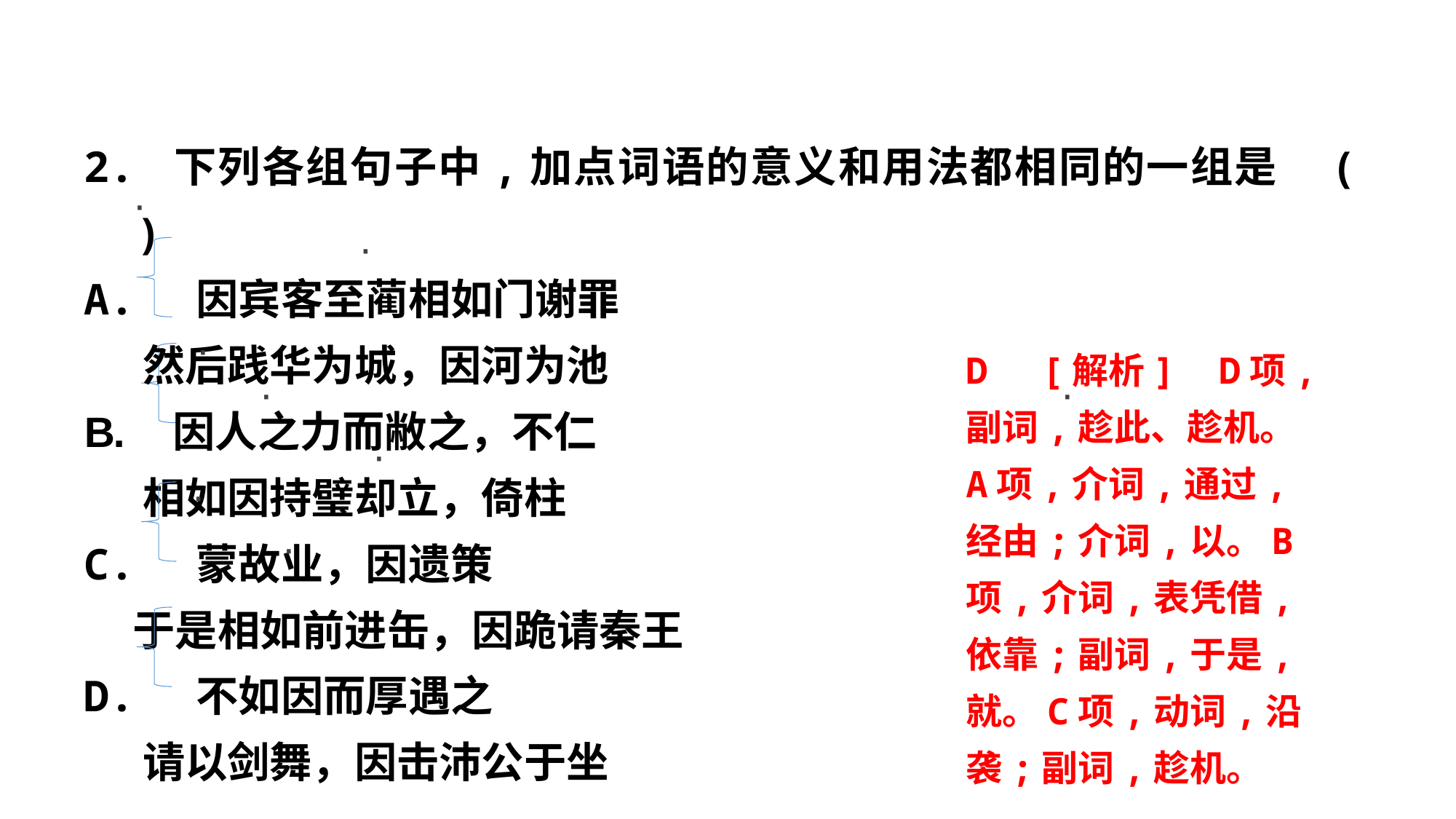

2. 下列各组句子中,加点词语的意义和用法都相同的一组是	(　　)
A.  因宾客至蔺相如门谢罪
     然后践华为城，因河为池
因人之力而敝之，不仁
     相如因持璧却立，倚柱
C.  蒙故业，因遗策
    于是相如前进缶，因跪请秦王
D.  不如因而厚遇之
     请以剑舞，因击沛公于坐
·
·
·
·
·
·
·
·

D　[解析]  D项,副词,趁此、趁机。A项,介词,通过,经由;介词,以。B项,介词,表凭借,依靠;副词,于是,就。C项,动词,沿袭;副词,趁机。